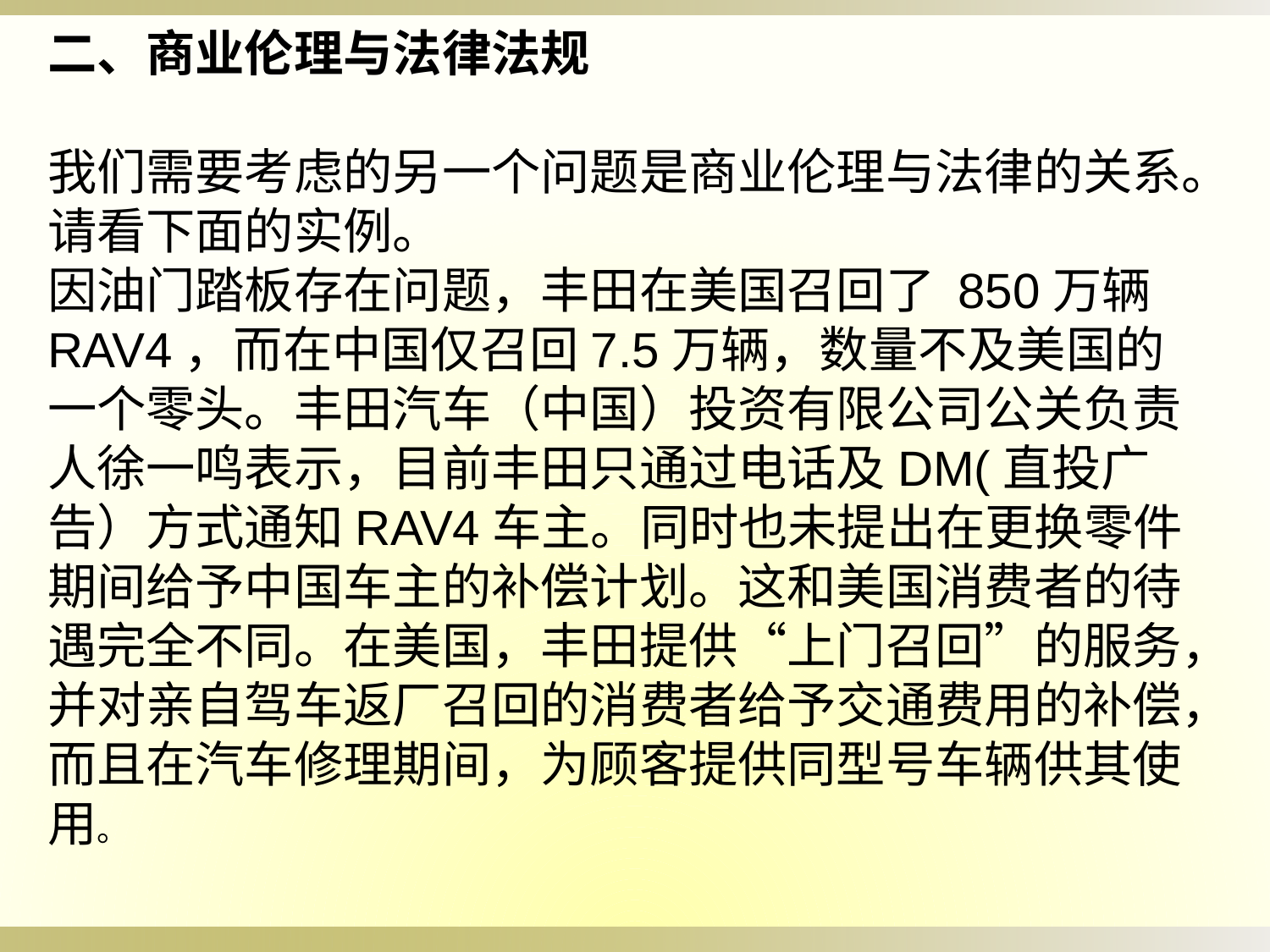

二、商业伦理与法律法规

我们需要考虑的另一个问题是商业伦理与法律的关系。请看下面的实例。
因油门踏板存在问题，丰田在美国召回了 850万辆RAV4，而在中国仅召回7.5万辆，数量不及美国的一个零头。丰田汽车（中国）投资有限公司公关负责人徐一鸣表示，目前丰田只通过电话及DM(直投广告）方式通知RAV4车主。同时也未提出在更换零件期间给予中国车主的补偿计划。这和美国消费者的待遇完全不同。在美国，丰田提供“上门召回”的服务，并对亲自驾车返厂召回的消费者给予交通费用的补偿，而且在汽车修理期间，为顾客提供同型号车辆供其使用。